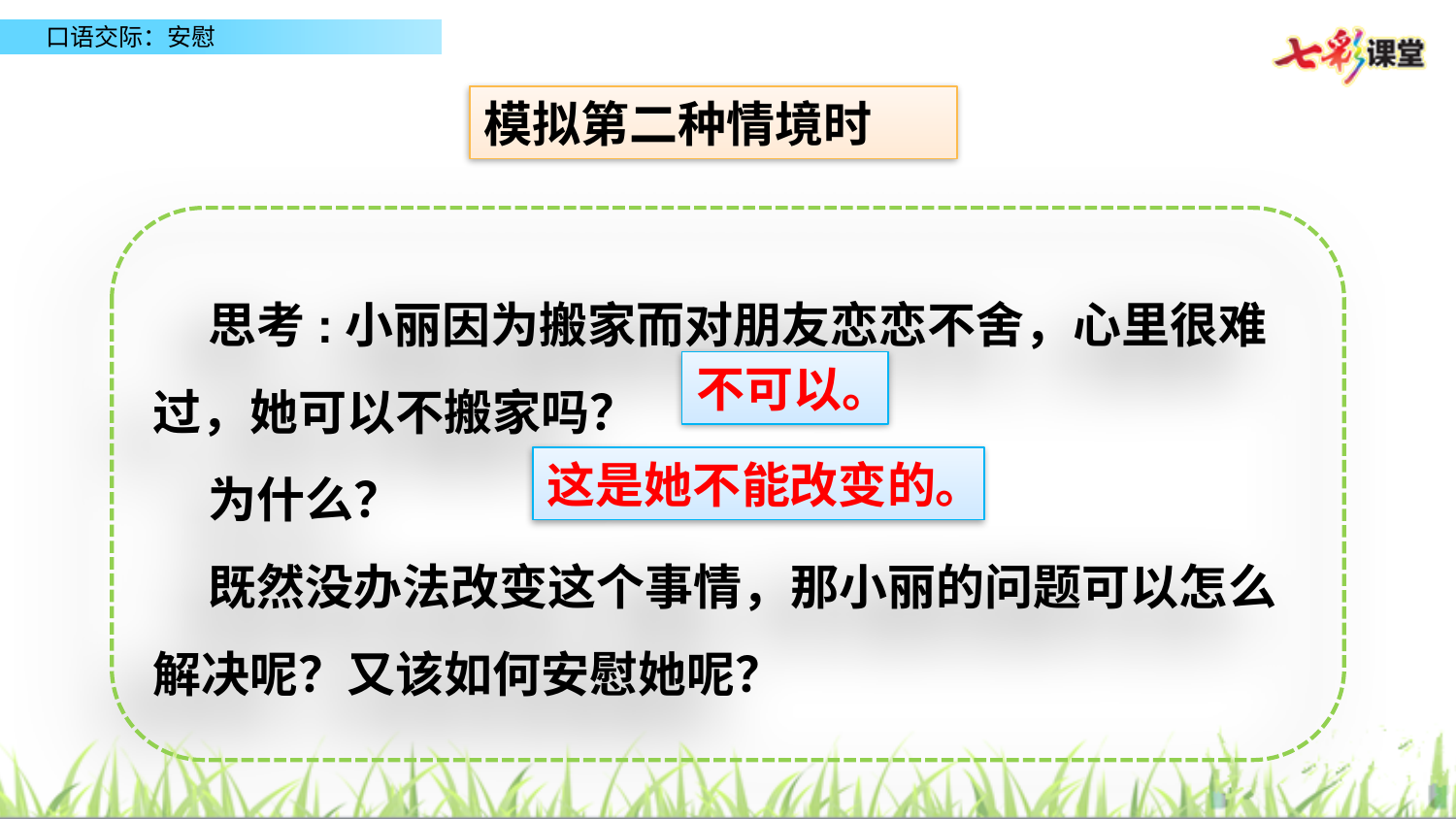

模拟第二种情境时
    思考:小丽因为搬家而对朋友恋恋不舍，心里很难过，她可以不搬家吗？
    为什么？
    既然没办法改变这个事情，那小丽的问题可以怎么解决呢？又该如何安慰她呢？
不可以。
这是她不能改变的。